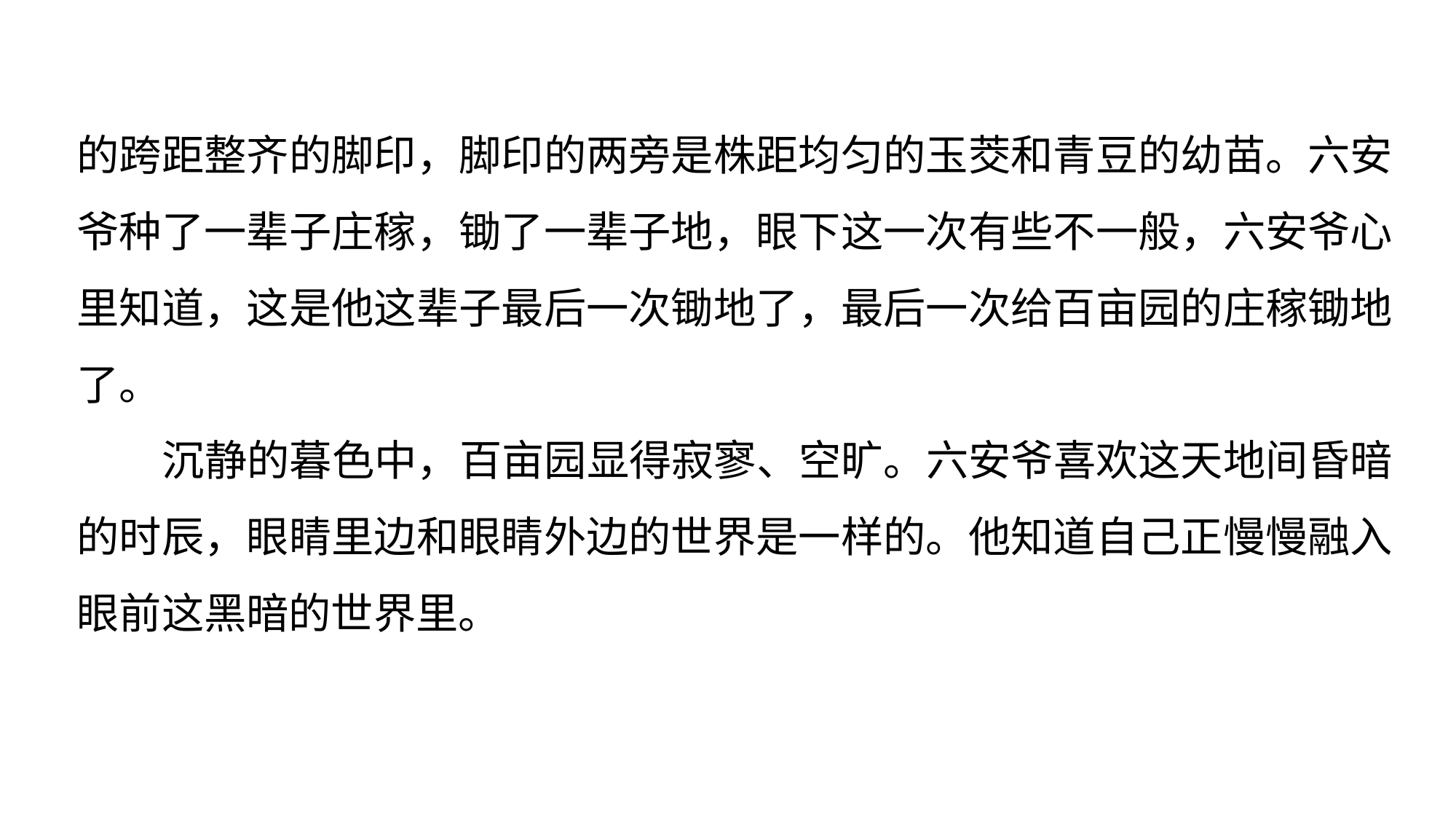

的跨距整齐的脚印，脚印的两旁是株距均匀的玉茭和青豆的幼苗。六安爷种了一辈子庄稼，锄了一辈子地，眼下这一次有些不一般，六安爷心里知道，这是他这辈子最后一次锄地了，最后一次给百亩园的庄稼锄地了。
沉静的暮色中，百亩园显得寂寥、空旷。六安爷喜欢这天地间昏暗的时辰，眼睛里边和眼睛外边的世界是一样的。他知道自己正慢慢融入眼前这黑暗的世界里。